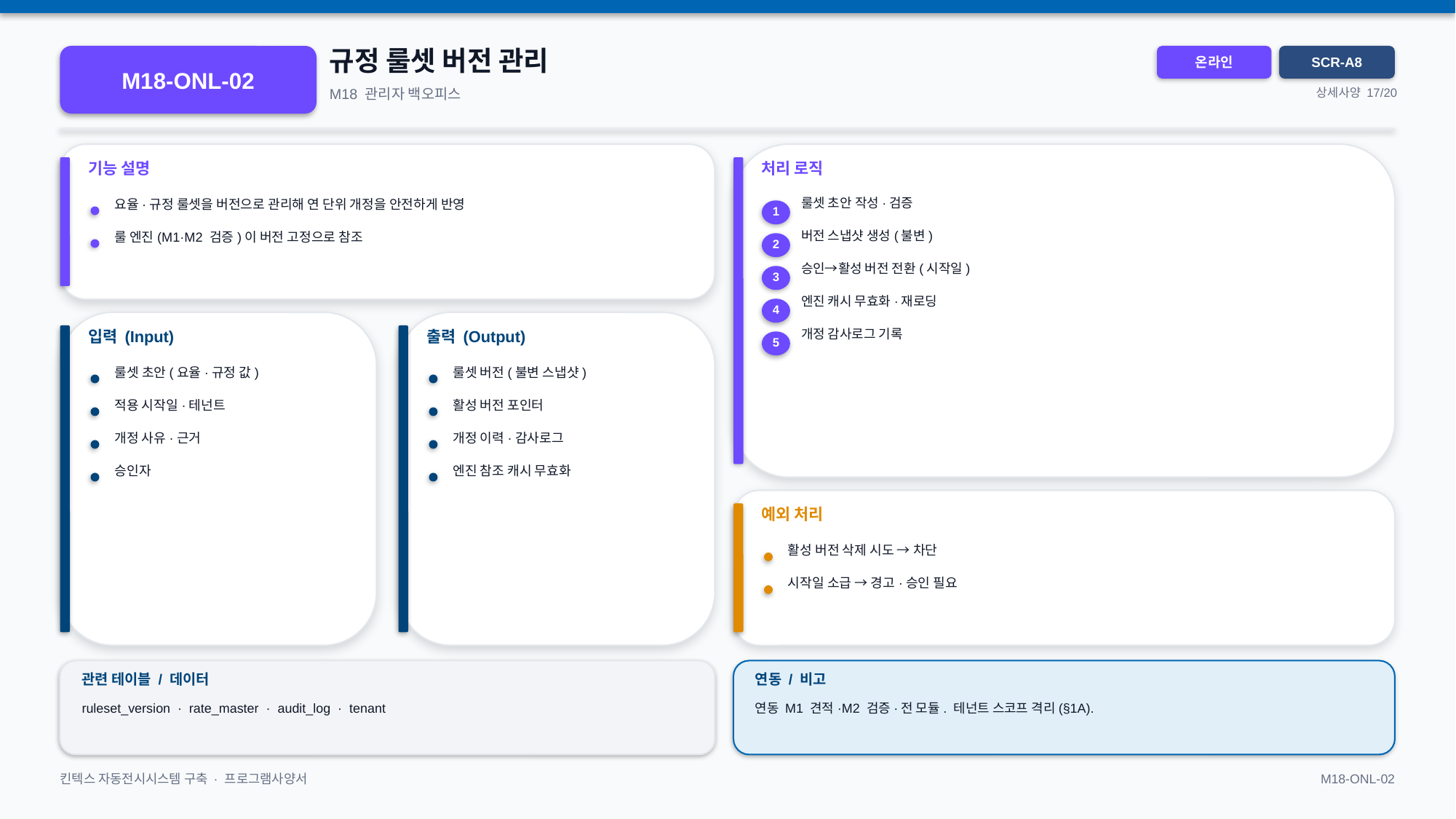

규정 룰셋 버전 관리

M18-ONL-02

온라인

SCR-A8
M18 관리자 백오피스
상세사양 17/20

기능 설명
처리 로직
룰셋 초안 작성·검증
요율·규정 룰셋을 버전으로 관리해 연 단위 개정을 안전하게 반영
1

버전 스냅샷 생성(불변)
룰 엔진(M1·M2 검증)이 버전 고정으로 참조
2

승인→활성 버전 전환(시작일)
3

엔진 캐시 무효화·재로딩
4

입력 (Input)
출력 (Output)
개정 감사로그 기록
5

룰셋 초안(요율·규정 값)
룰셋 버전(불변 스냅샷)

적용 시작일·테넌트
활성 버전 포인터

개정 사유·근거
개정 이력·감사로그

승인자
엔진 참조 캐시 무효화

예외 처리
활성 버전 삭제 시도 → 차단

시작일 소급 → 경고·승인 필요

관련 테이블 / 데이터
연동 / 비고
ruleset_version  ·  rate_master  ·  audit_log  ·  tenant
연동 M1 견적·M2 검증·전 모듈. 테넌트 스코프 격리(§1A).
킨텍스 자동전시시스템 구축 · 프로그램사양서
M18-ONL-02